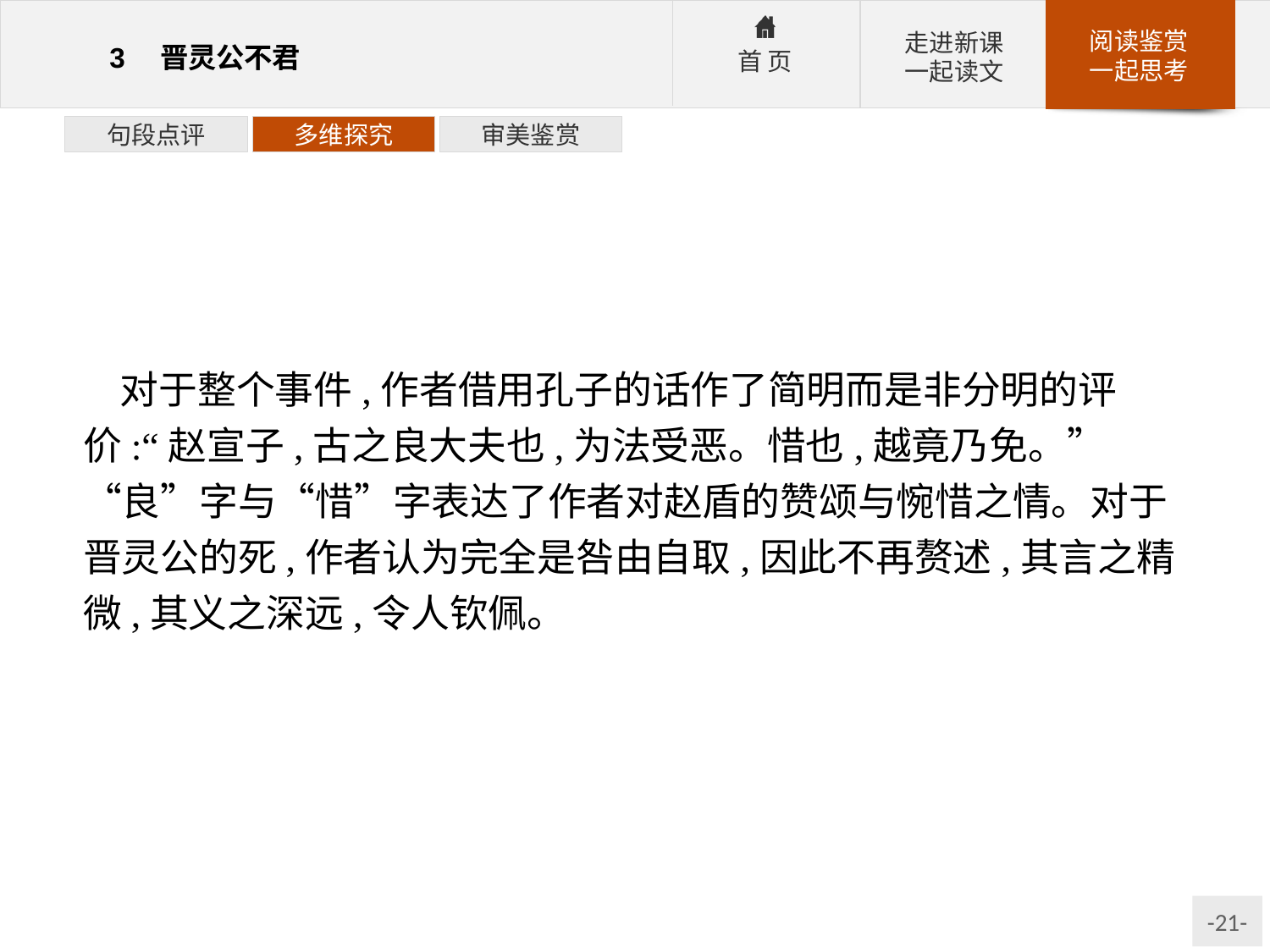

句段点评
多维探究
审美鉴赏
对于整个事件,作者借用孔子的话作了简明而是非分明的评价:“赵宣子,古之良大夫也,为法受恶。惜也,越竟乃免。”“良”字与“惜”字表达了作者对赵盾的赞颂与惋惜之情。对于晋灵公的死,作者认为完全是咎由自取,因此不再赘述,其言之精微,其义之深远,令人钦佩。